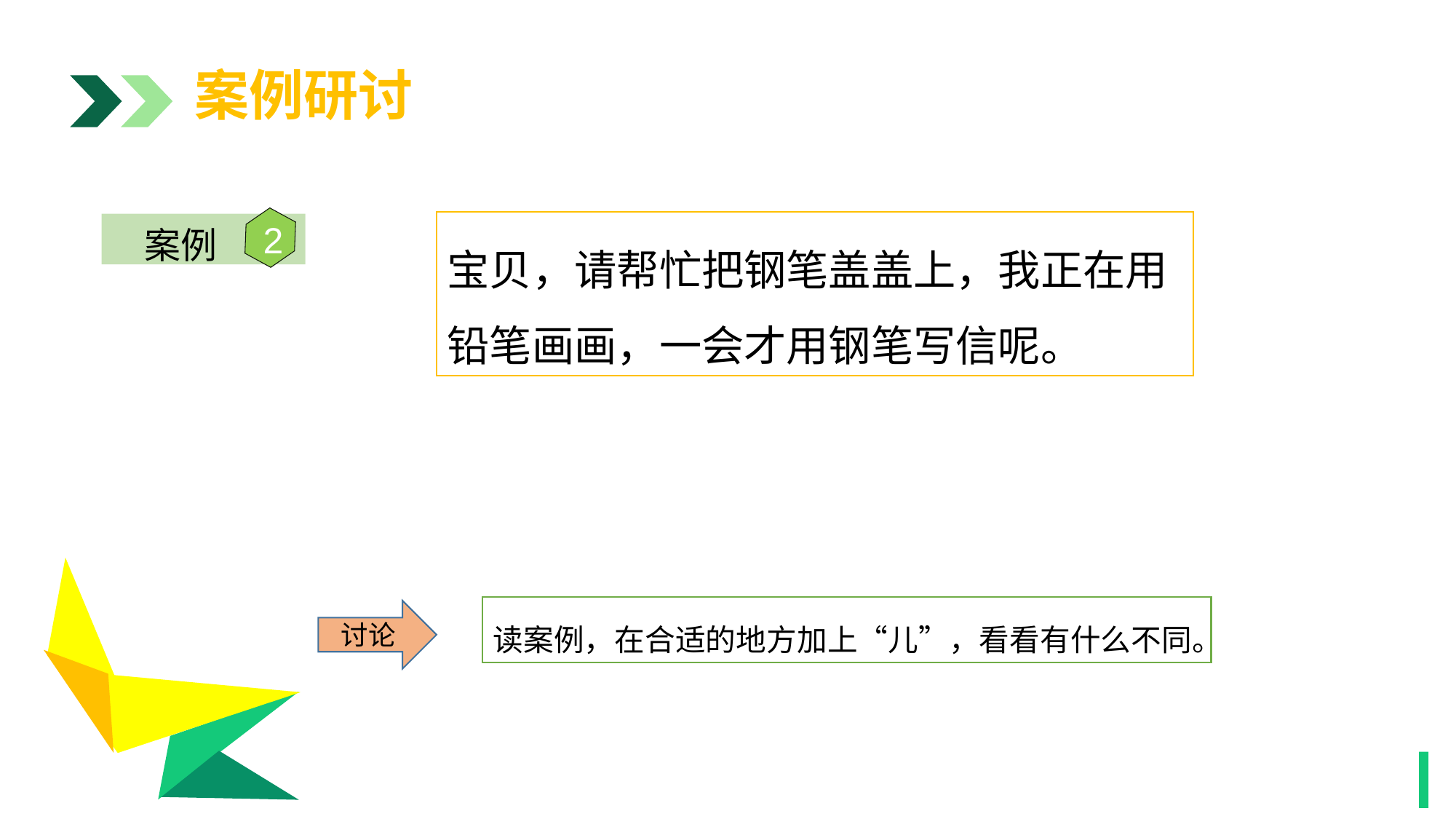

案例研讨

2

案例
宝贝，请帮忙把钢笔盖盖上，我正在用铅笔画画，一会才用钢笔写信呢。
1

读案例，在合适的地方加上“儿”，看看有什么不同。

讨论
1
4